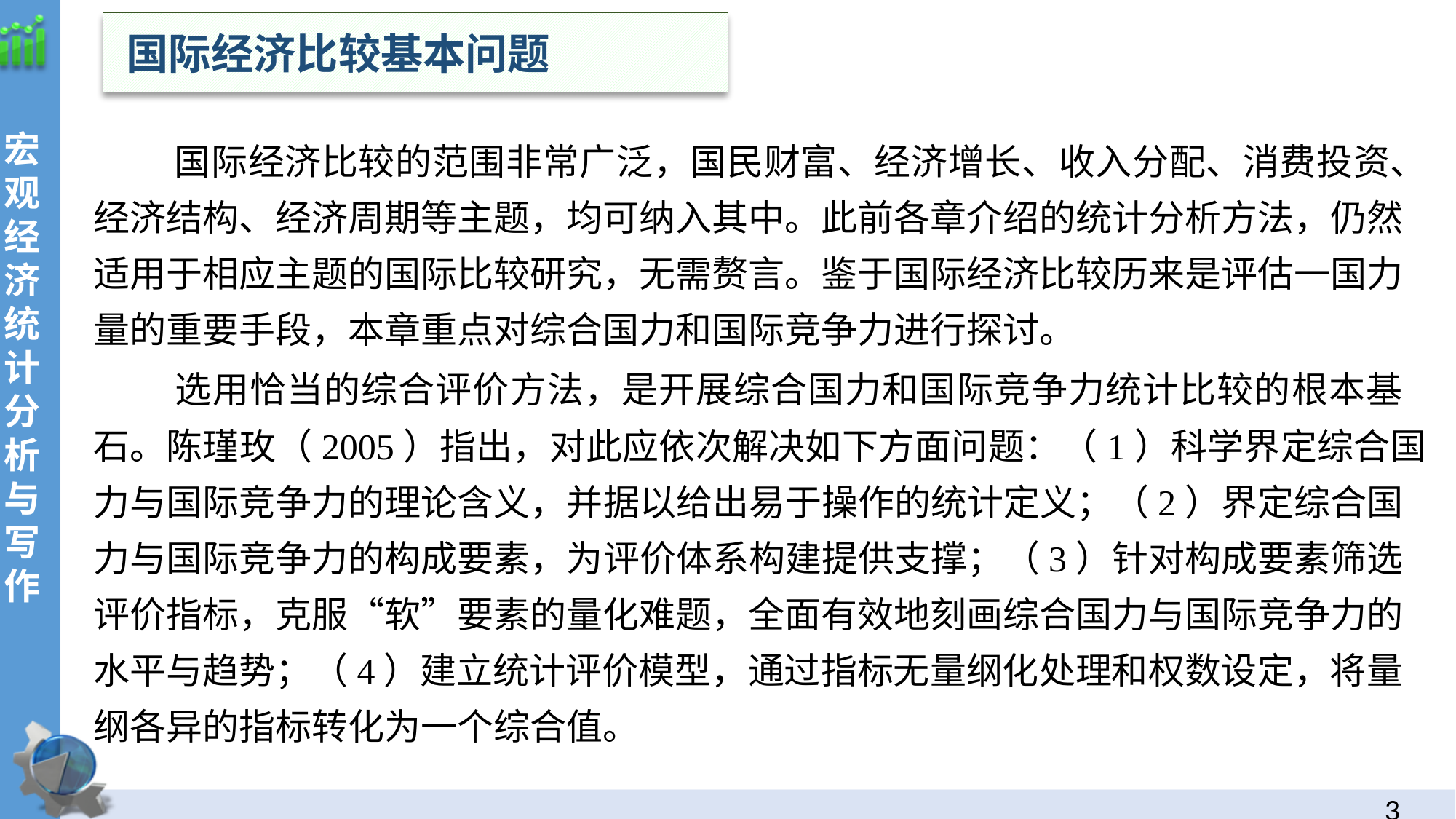

国际经济比较基本问题

         国际经济比较的范围非常广泛，国民财富、经济增长、收入分配、消费投资、经济结构、经济周期等主题，均可纳入其中。此前各章介绍的统计分析方法，仍然适用于相应主题的国际比较研究，无需赘言。鉴于国际经济比较历来是评估一国力量的重要手段，本章重点对综合国力和国际竞争力进行探讨。
        选用恰当的综合评价方法，是开展综合国力和国际竞争力统计比较的根本基石。陈瑾玫（2005）指出，对此应依次解决如下方面问题：（1）科学界定综合国力与国际竞争力的理论含义，并据以给出易于操作的统计定义；（2）界定综合国力与国际竞争力的构成要素，为评价体系构建提供支撑；（3）针对构成要素筛选评价指标，克服“软”要素的量化难题，全面有效地刻画综合国力与国际竞争力的水平与趋势；（4）建立统计评价模型，通过指标无量纲化处理和权数设定，将量纲各异的指标转化为一个综合值。

3